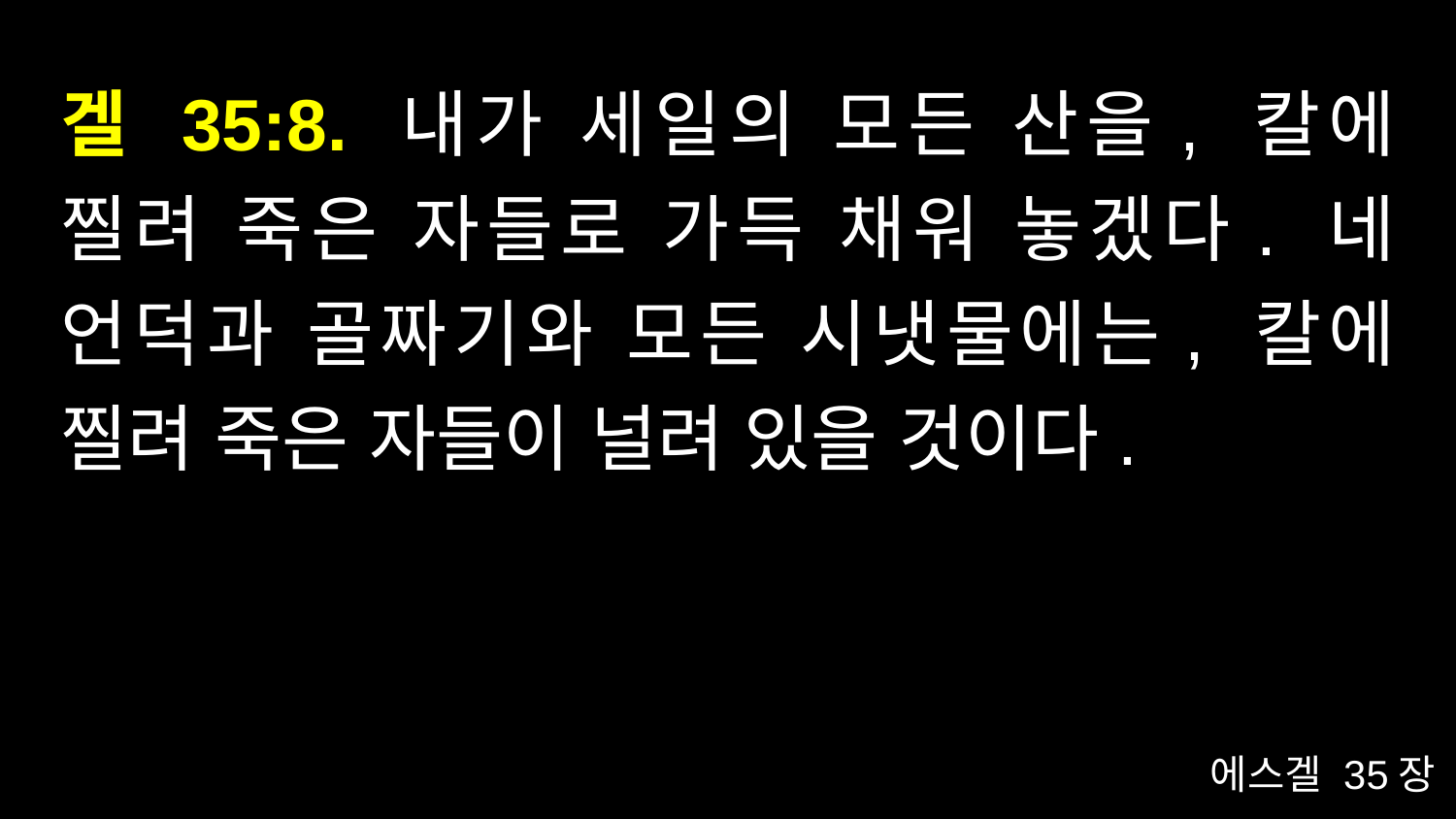

# 겔 35:8. 내가 세일의 모든 산을, 칼에 찔려 죽은 자들로 가득 채워 놓겠다. 네 언덕과 골짜기와 모든 시냇물에는, 칼에 찔려 죽은 자들이 널려 있을 것이다.
에스겔 35장